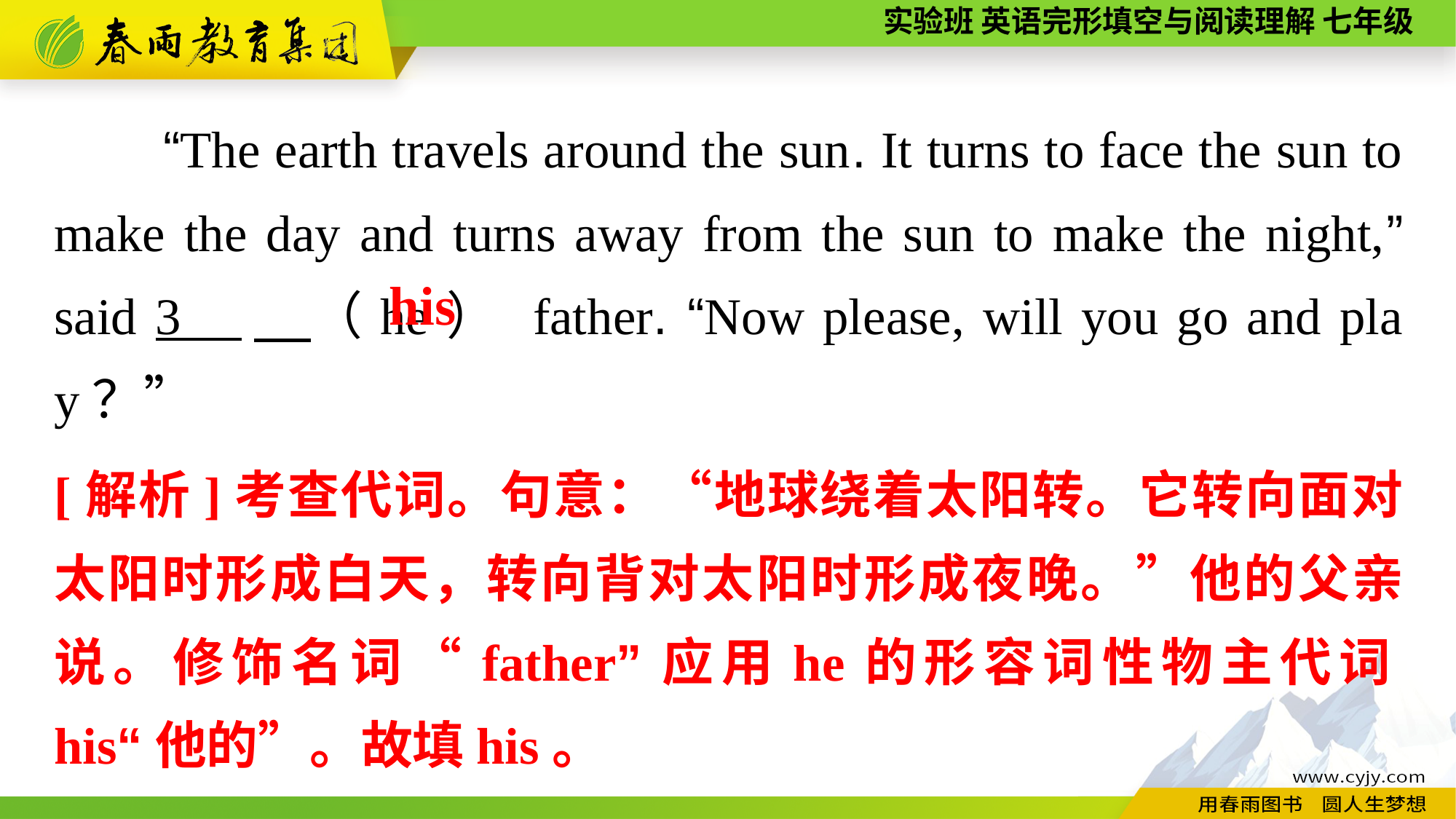

“The earth travels around the sun. It turns to face the sun to make the day and turns away from the sun to make the night,” said 3   　（he） father. “Now please, will you go and play？”
 his
[解析]考查代词。句意：“地球绕着太阳转。它转向面对太阳时形成白天，转向背对太阳时形成夜晚。”他的父亲说。修饰名词“father”应用he的形容词性物主代词his“他的”。故填his。